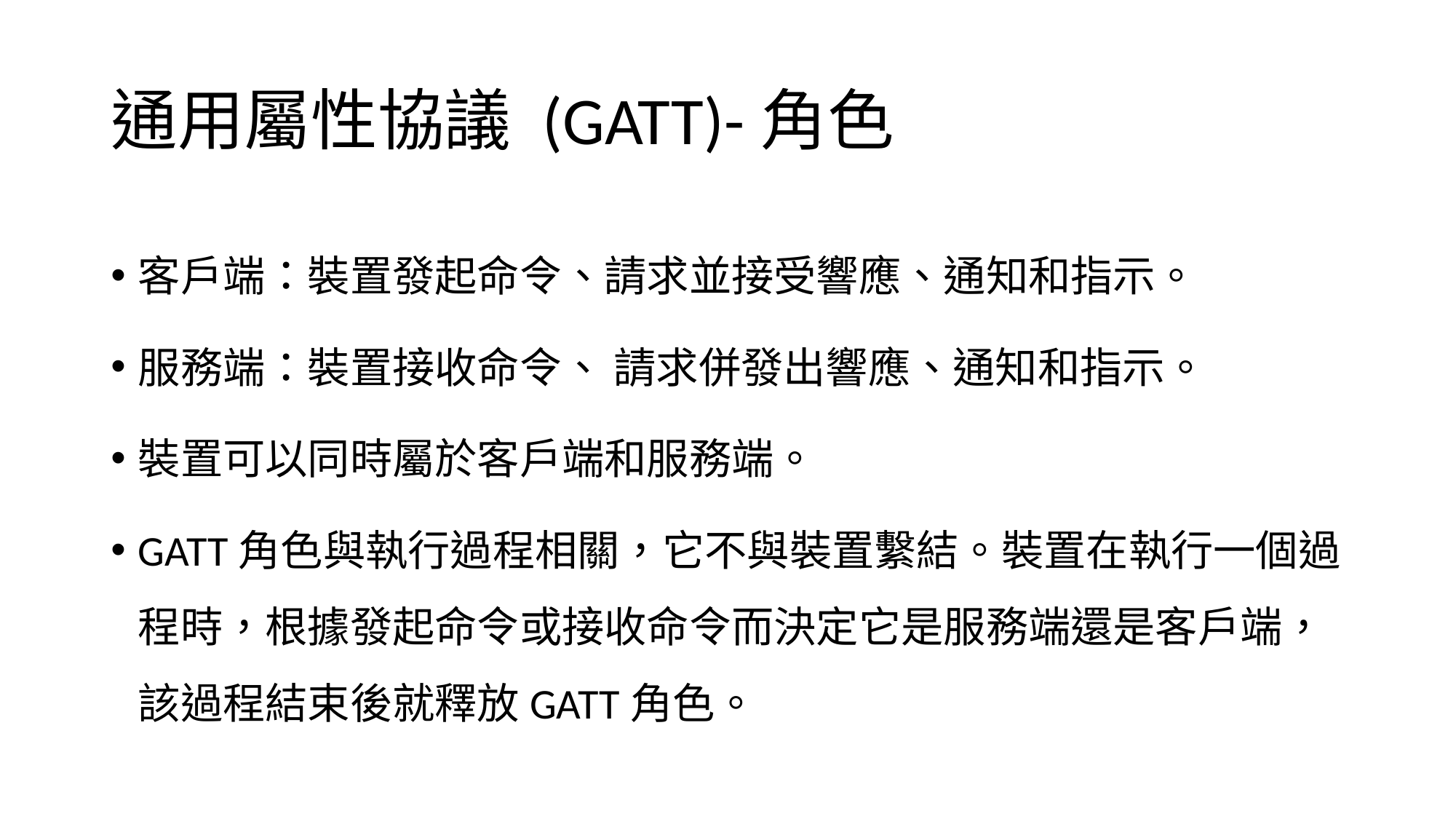

# 通用屬性協議 (GATT)-角色
客戶端：裝置發起命令、請求並接受響應、通知和指示。
服務端：裝置接收命令、 請求併發出響應、通知和指示。
裝置可以同時屬於客戶端和服務端。
GATT角色與執行過程相關，它不與裝置繫結。裝置在執行一個過程時，根據發起命令或接收命令而決定它是服務端還是客戶端，該過程結束後就釋放GATT角色。